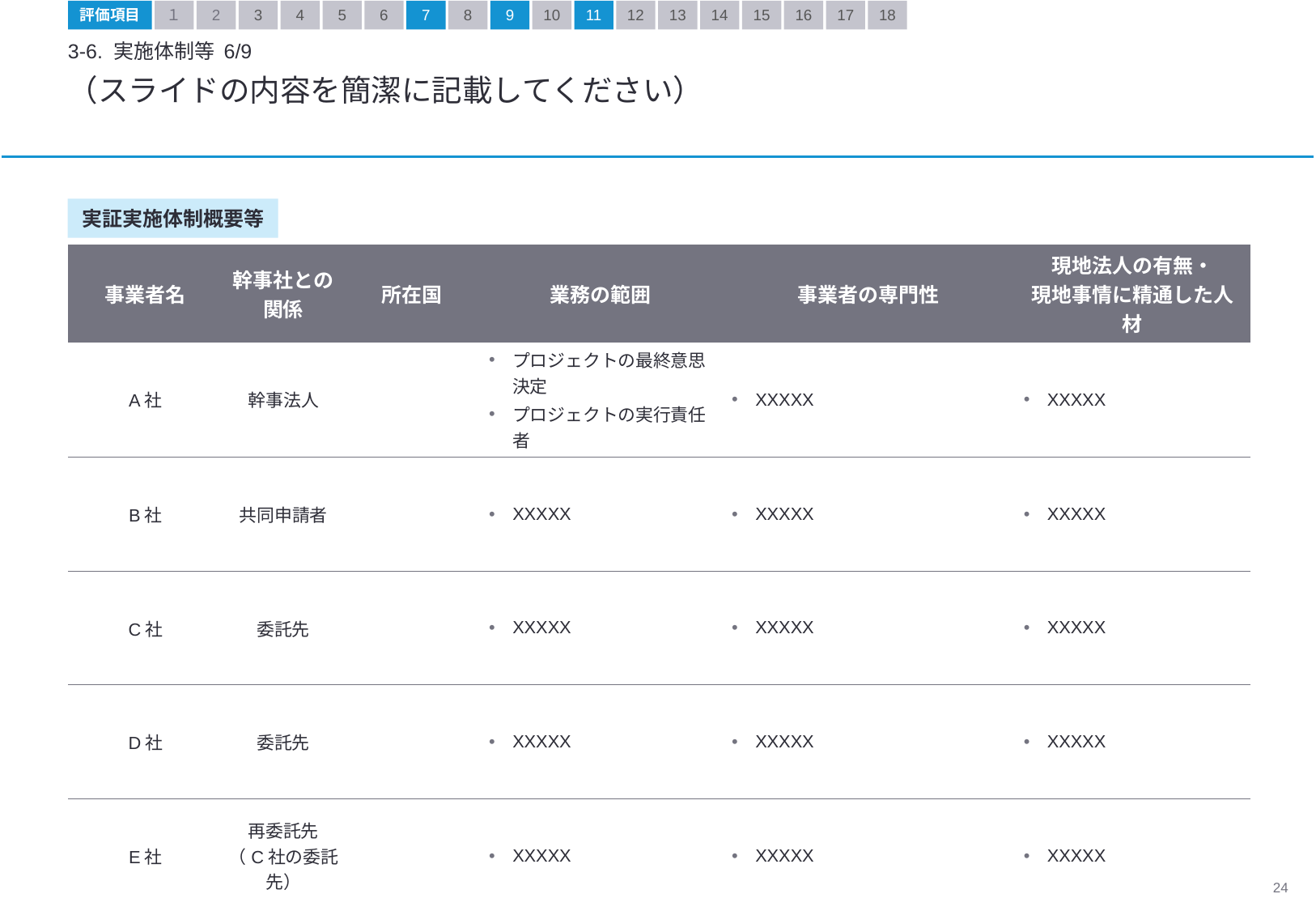

評価項目
１
2
3
4
5
6
7
8
9
10
11
12
13
14
15
16
17
18
3-6. 実施体制等 6/9
（スライドの内容を簡潔に記載してください）
実証実施体制概要等
| 事業者名 | 幹事社との関係 | 所在国 | 業務の範囲 | 事業者の専門性 | 現地法人の有無・ 現地事情に精通した人材 |
| --- | --- | --- | --- | --- | --- |
| A社 | 幹事法人 |  | プロジェクトの最終意思決定 プロジェクトの実行責任者 | XXXXX | XXXXX |
| B社 | 共同申請者 |  | XXXXX | XXXXX | XXXXX |
| C社 | 委託先 |  | XXXXX | XXXXX | XXXXX |
| D社 | 委託先 |  | XXXXX | XXXXX | XXXXX |
| E社 | 再委託先 （C社の委託先） |  | XXXXX | XXXXX | XXXXX |